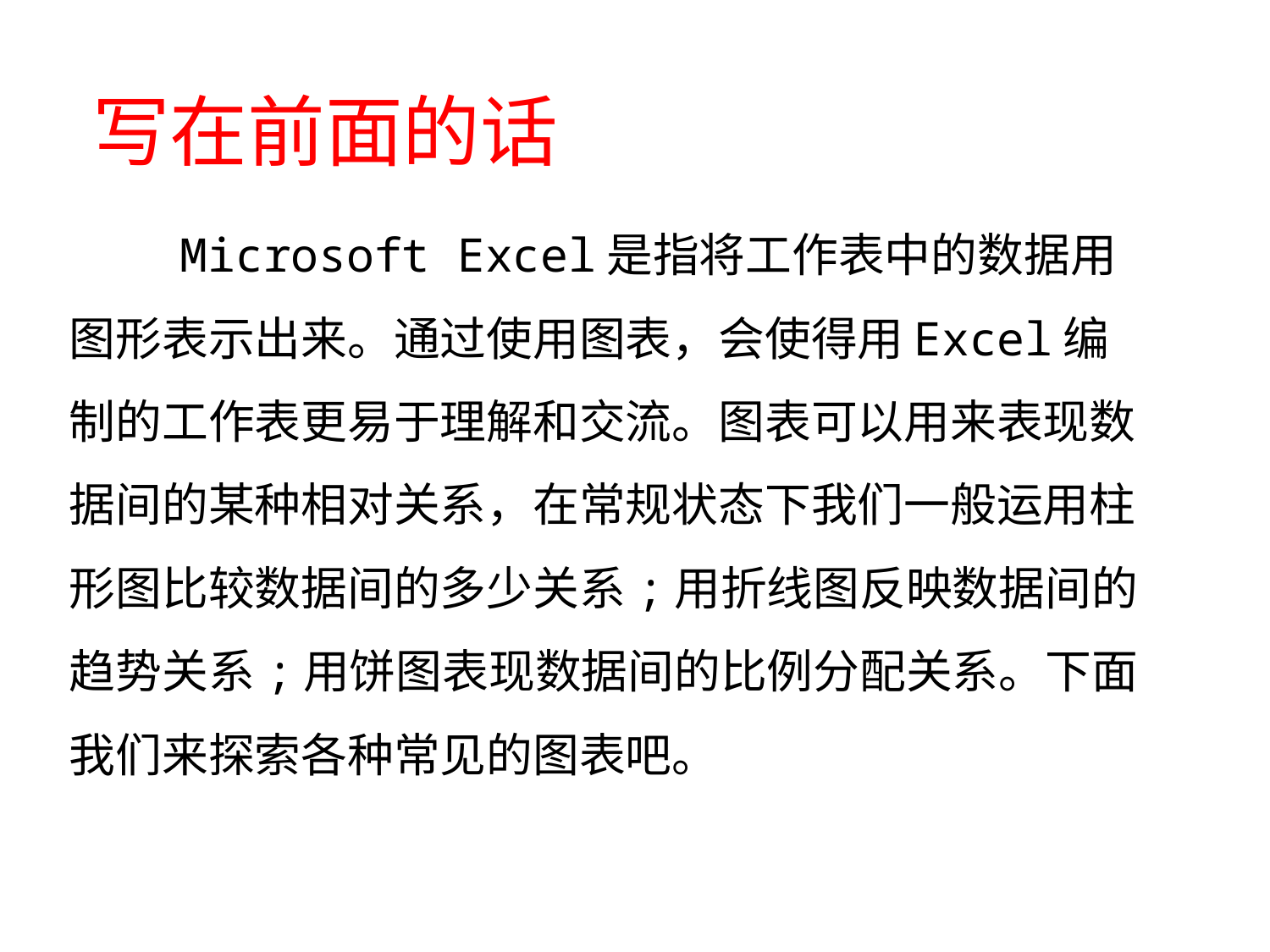

# 写在前面的话
    Microsoft Excel是指将工作表中的数据用图形表示出来。通过使用图表，会使得用Excel编制的工作表更易于理解和交流。图表可以用来表现数据间的某种相对关系，在常规状态下我们一般运用柱形图比较数据间的多少关系;用折线图反映数据间的趋势关系;用饼图表现数据间的比例分配关系。下面我们来探索各种常见的图表吧。